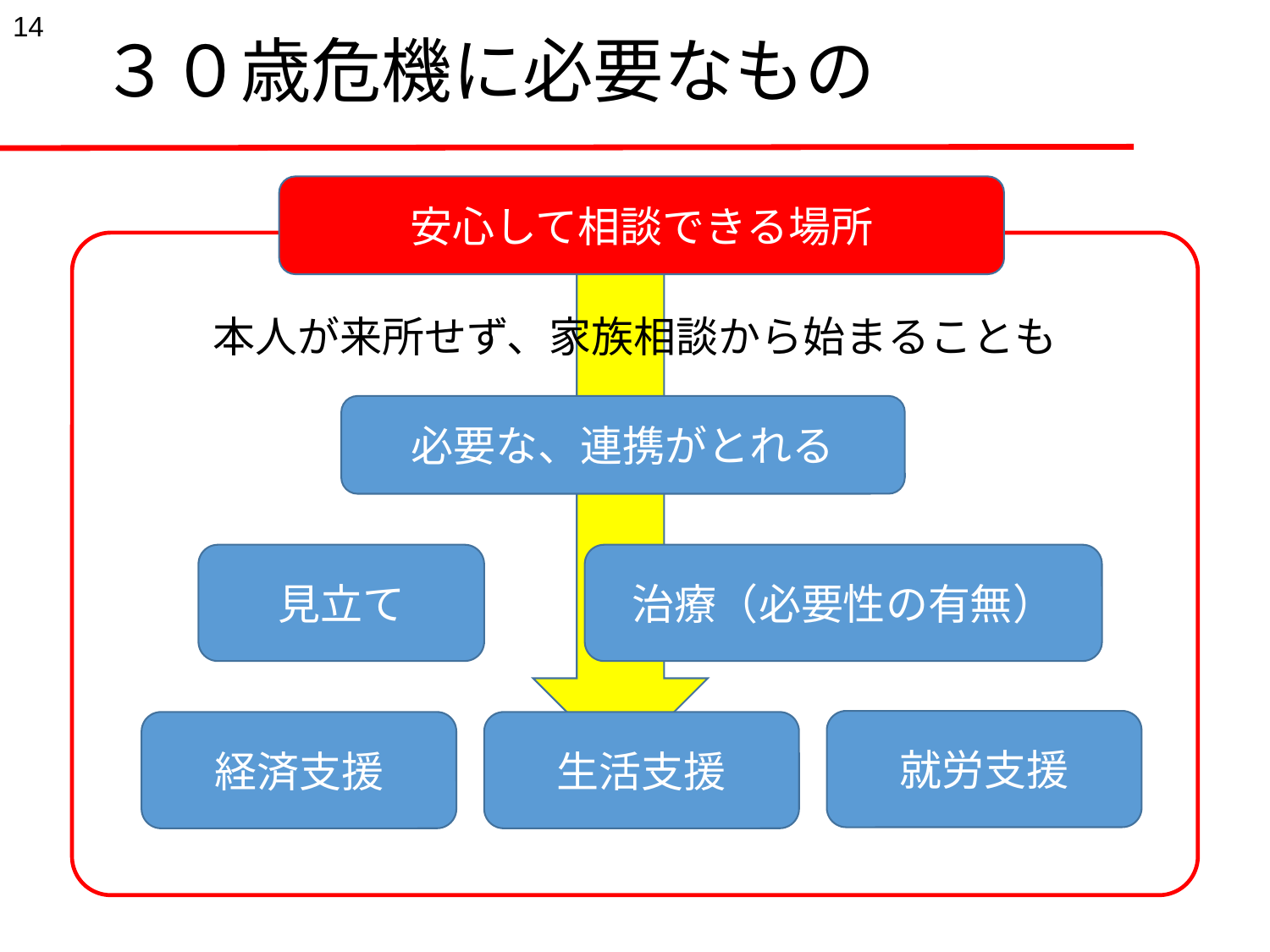

14
# ３０歳危機に必要なもの
安心して相談できる場所

本人が来所せず、家族相談から始まることも
必要な、連携がとれる
見立て
治療（必要性の有無）
就労支援
経済支援
生活支援